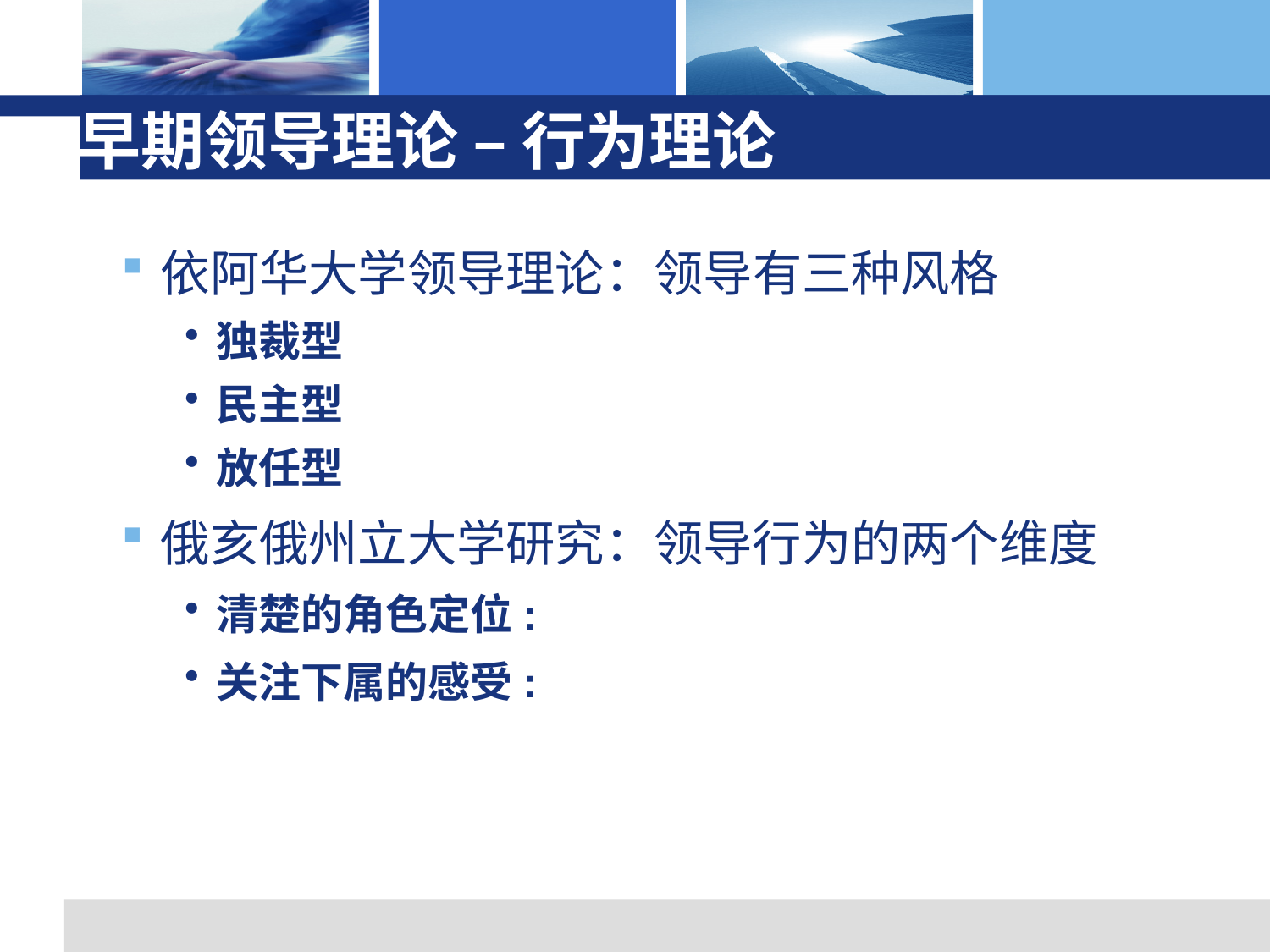

# 早期领导理论 – 行为理论
依阿华大学领导理论：领导有三种风格
独裁型
民主型
放任型
俄亥俄州立大学研究：领导行为的两个维度
清楚的角色定位:
关注下属的感受: